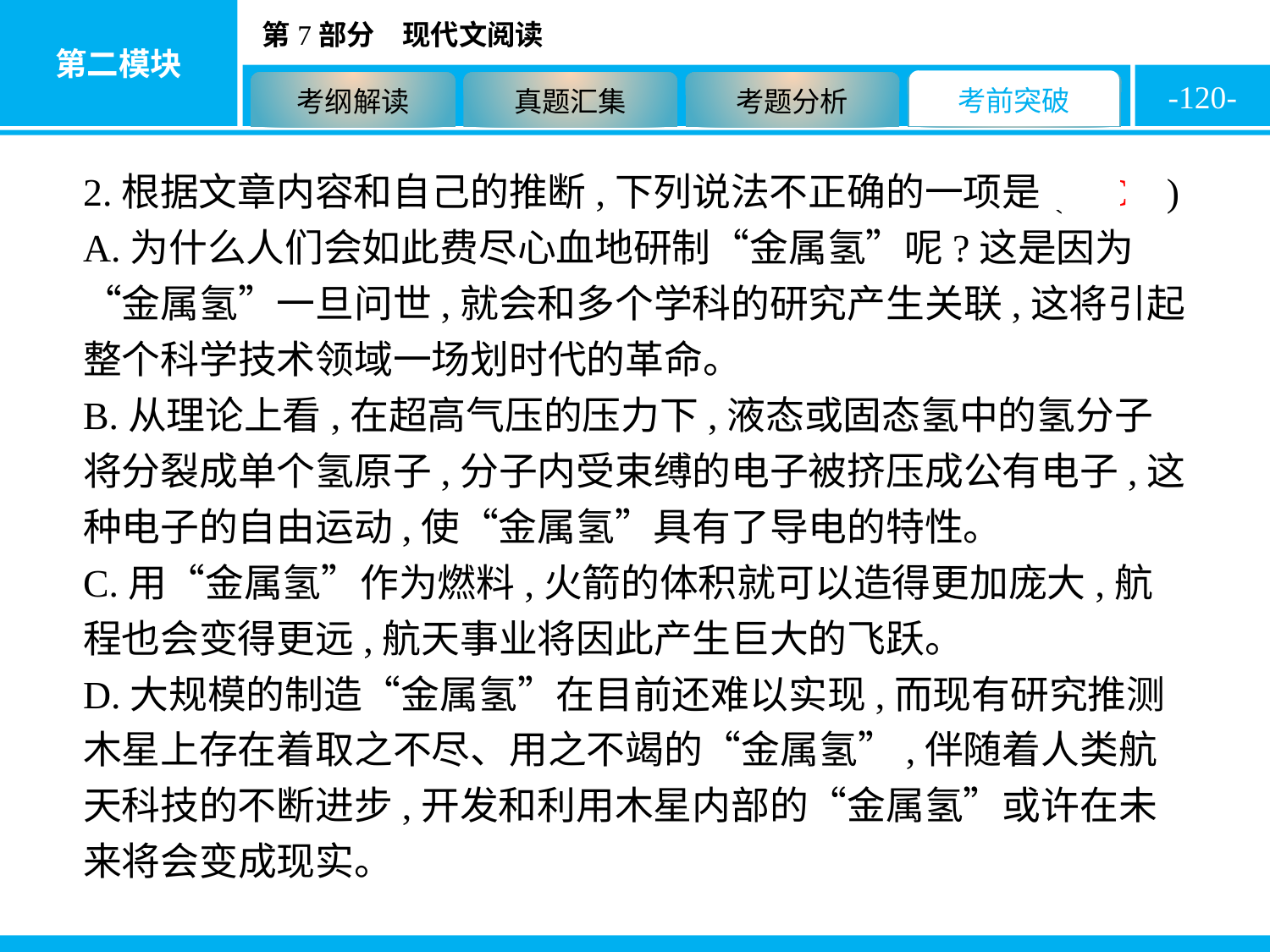

-120-
2.根据文章内容和自己的推断,下列说法不正确的一项是(    C    )
A.为什么人们会如此费尽心血地研制“金属氢”呢?这是因为“金属氢”一旦问世,就会和多个学科的研究产生关联,这将引起整个科学技术领域一场划时代的革命。
B.从理论上看,在超高气压的压力下,液态或固态氢中的氢分子将分裂成单个氢原子,分子内受束缚的电子被挤压成公有电子,这种电子的自由运动,使“金属氢”具有了导电的特性。
C.用“金属氢”作为燃料,火箭的体积就可以造得更加庞大,航程也会变得更远,航天事业将因此产生巨大的飞跃。
D.大规模的制造“金属氢”在目前还难以实现,而现有研究推测木星上存在着取之不尽、用之不竭的“金属氢”,伴随着人类航天科技的不断进步,开发和利用木星内部的“金属氢”或许在未来将会变成现实。